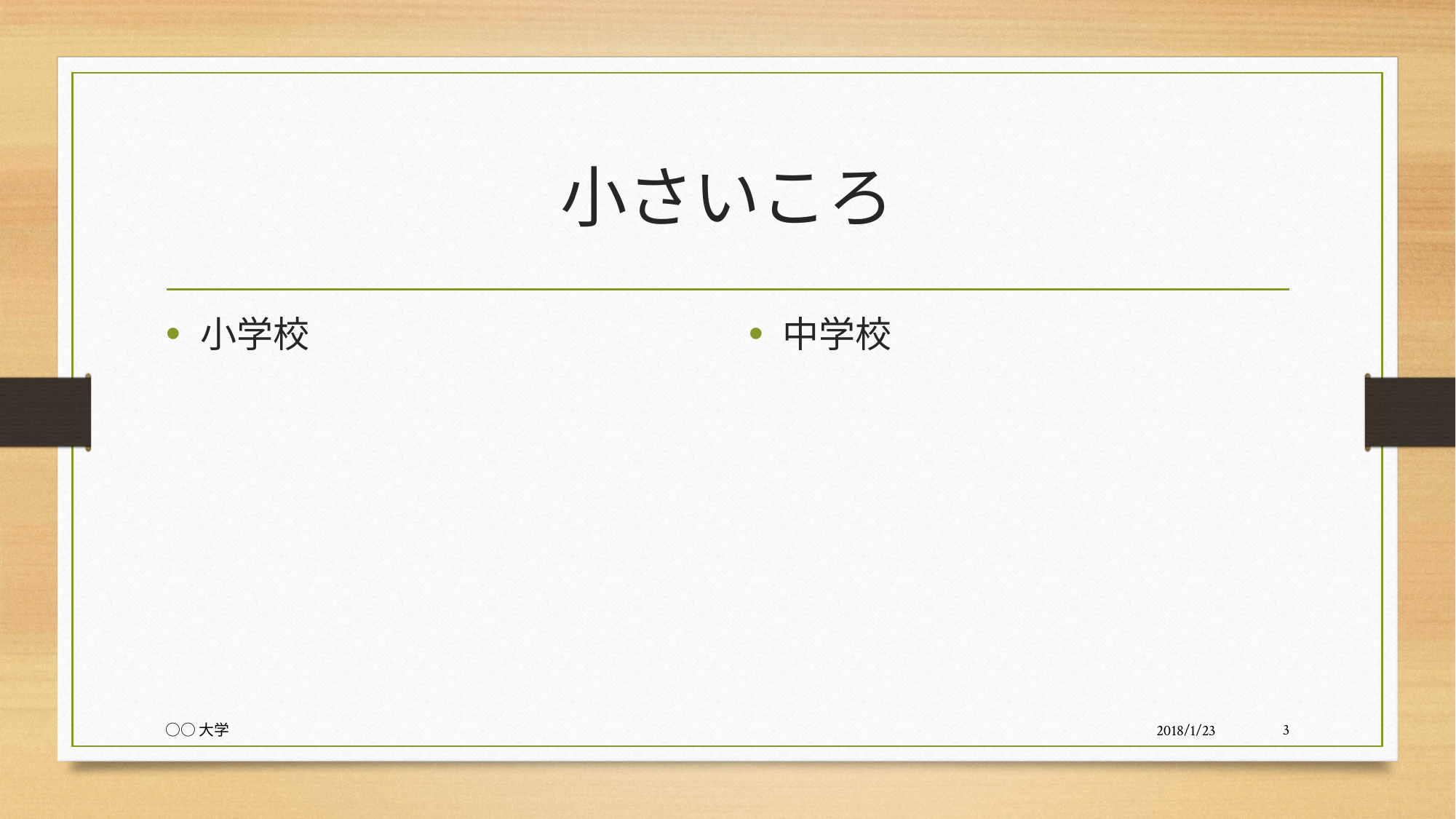

# 小さいころ
小学校
中学校

○○大学
2018/1/23
3